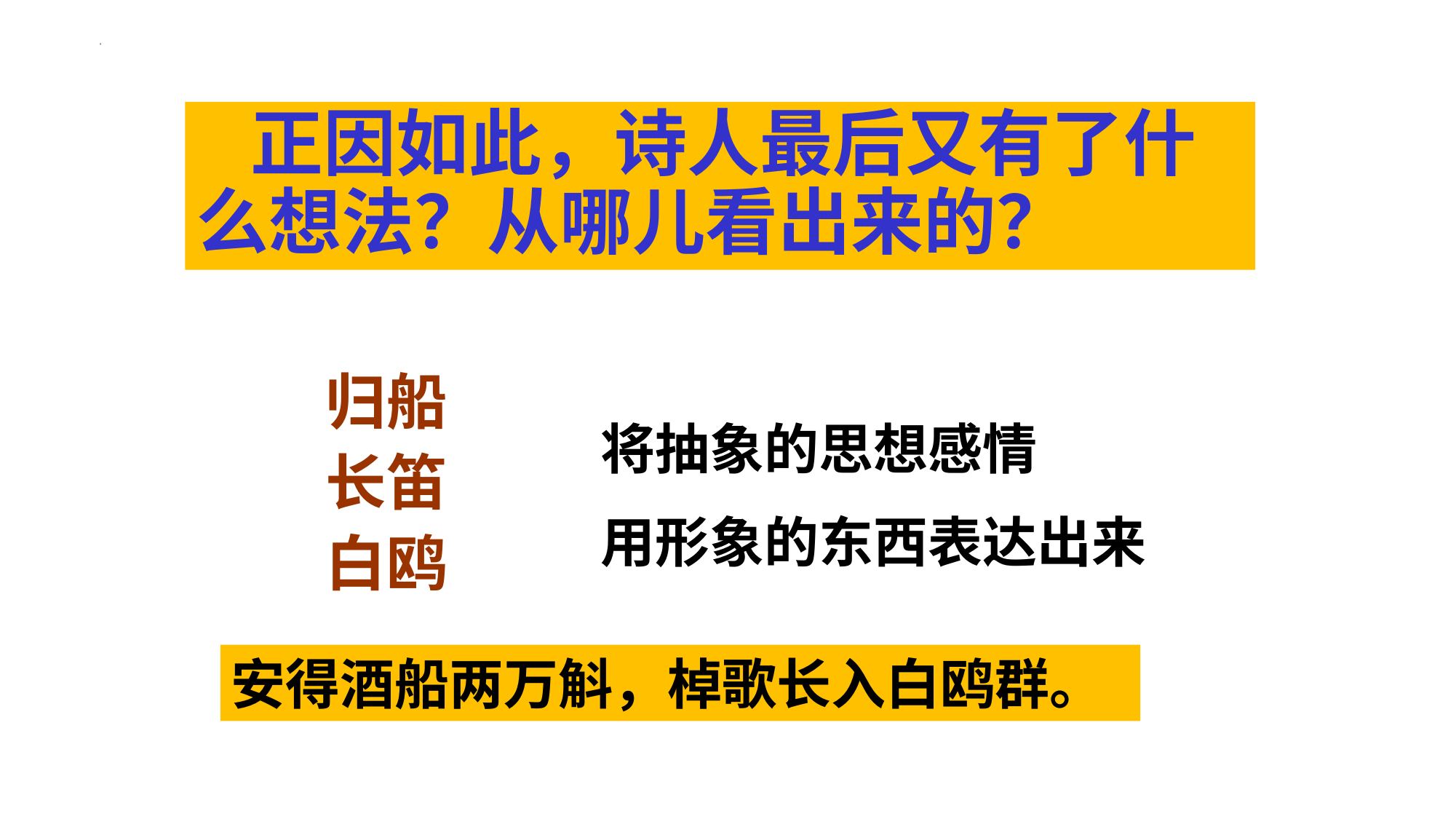

# 正因如此，诗人最后又有了什么想法？从哪儿看出来的？
归船
长笛
白鸥
将抽象的思想感情
用形象的东西表达出来
安得酒船两万斛，棹歌长入白鸥群。